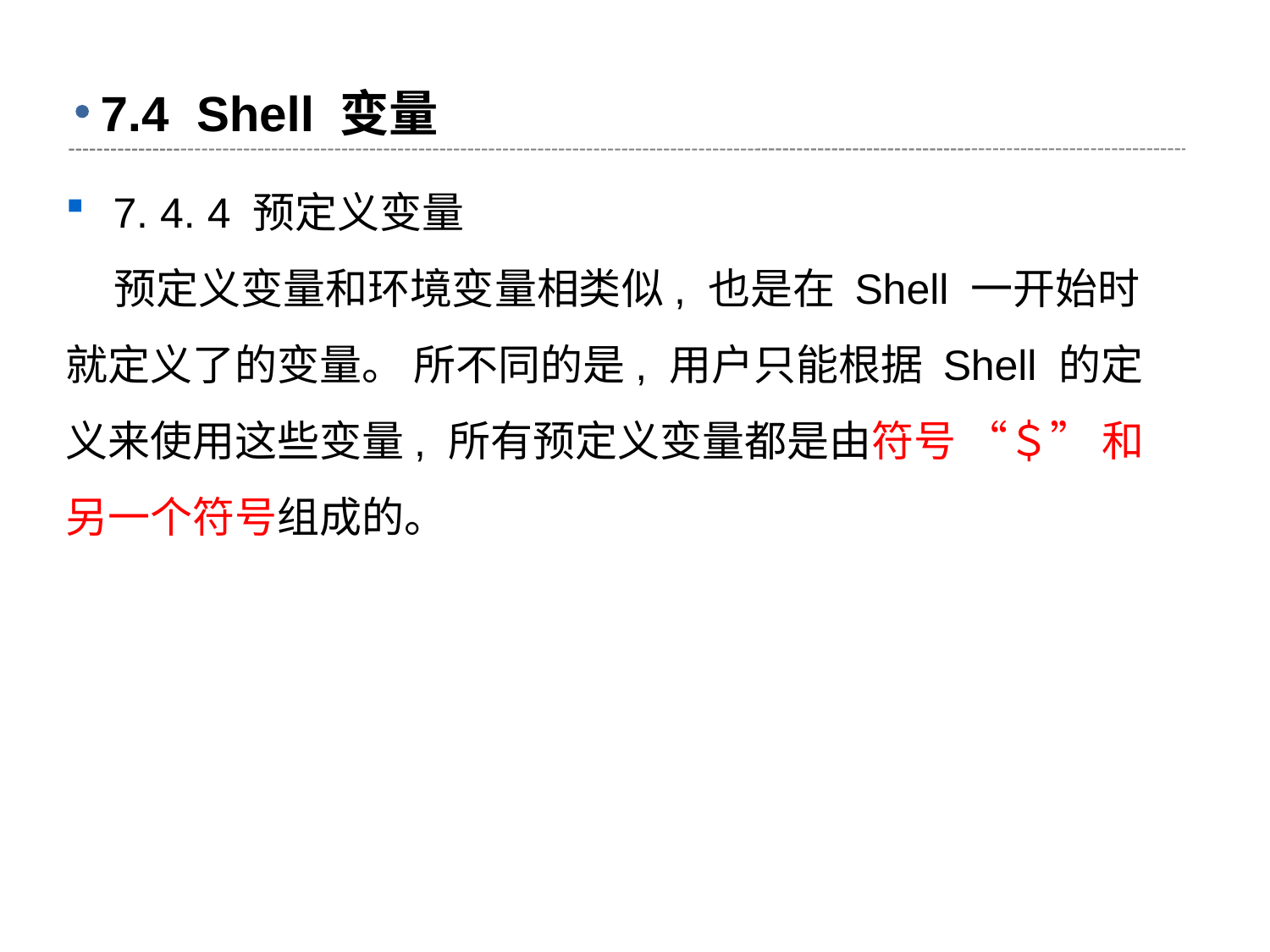

# 7.4  Shell 变量

7. 4. 4 预定义变量
    预定义变量和环境变量相类似, 也是在 Shell 一开始时就定义了的变量。 所不同的是, 用户只能根据 Shell 的定义来使用这些变量, 所有预定义变量都是由符号 “＄” 和另一个符号组成的。